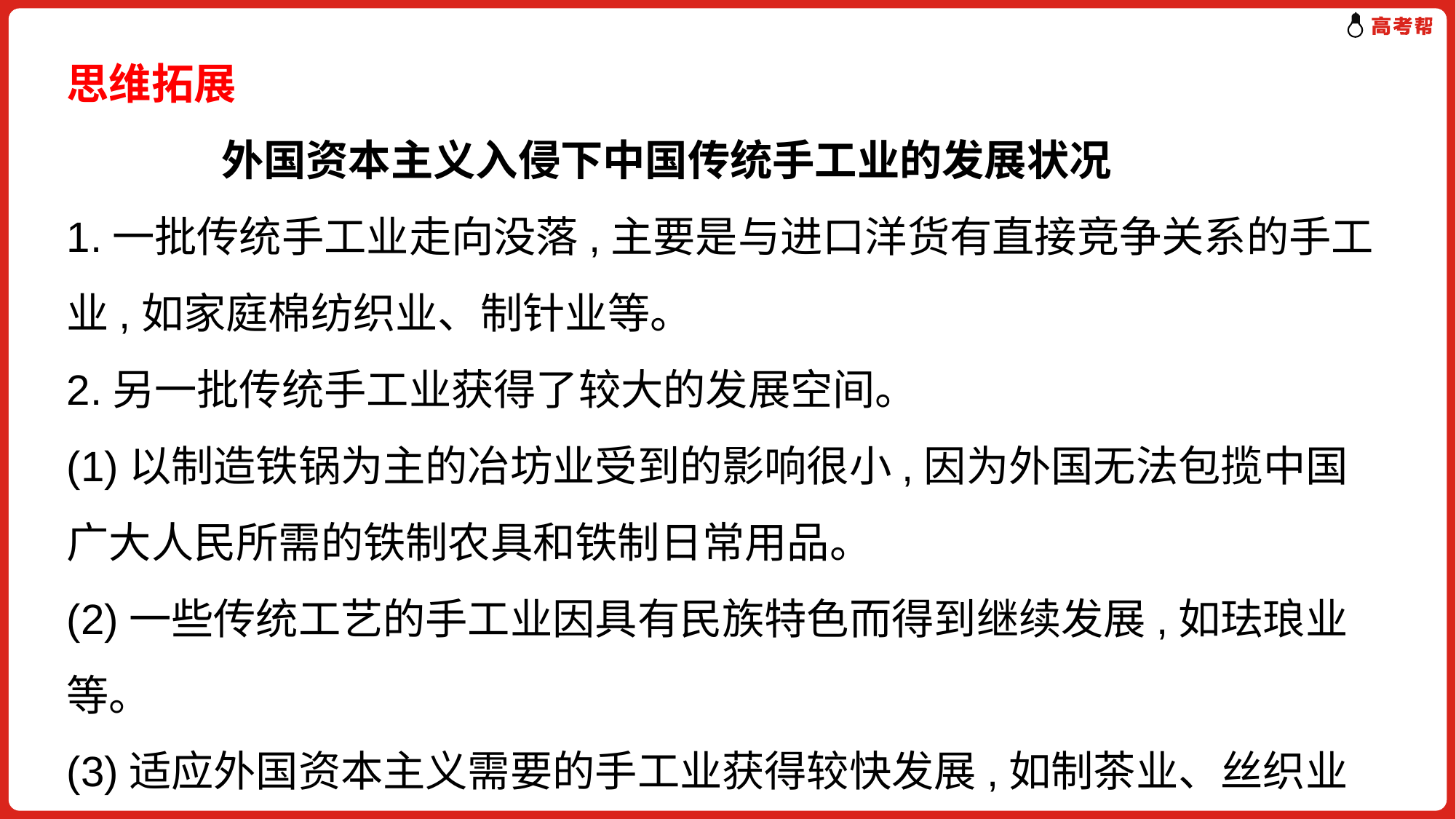

思维拓展
               外国资本主义入侵下中国传统手工业的发展状况
1.一批传统手工业走向没落,主要是与进口洋货有直接竞争关系的手工业,如家庭棉纺织业、制针业等。
2.另一批传统手工业获得了较大的发展空间。
(1)以制造铁锅为主的冶坊业受到的影响很小,因为外国无法包揽中国广大人民所需的铁制农具和铁制日常用品。
(2)一些传统工艺的手工业因具有民族特色而得到继续发展,如珐琅业等。
(3)适应外国资本主义需要的手工业获得较快发展,如制茶业、丝织业等。